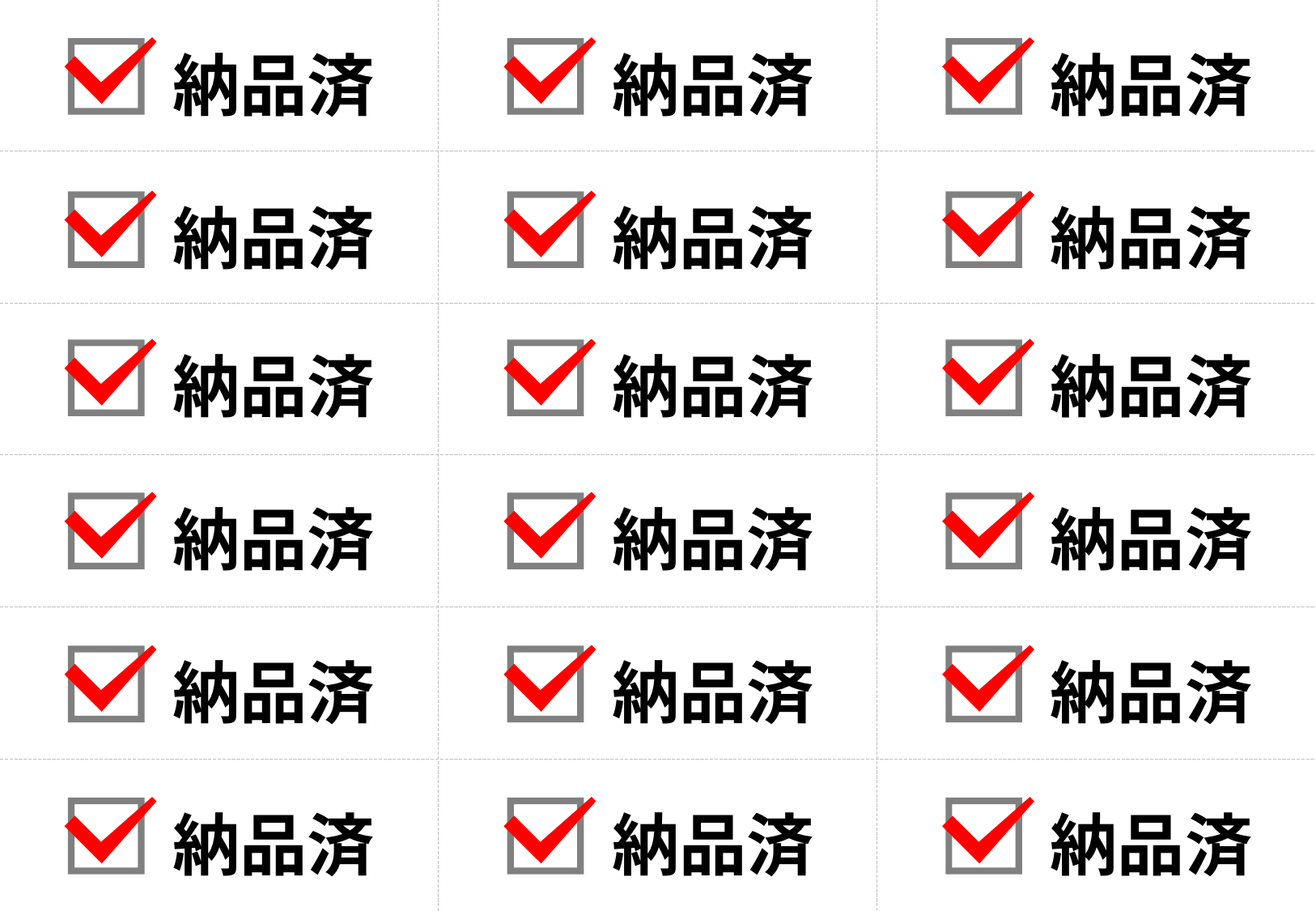

納品済
納品済
納品済

納品済
納品済
納品済

納品済
納品済
納品済

納品済
納品済
納品済

納品済
納品済
納品済

納品済
納品済
納品済